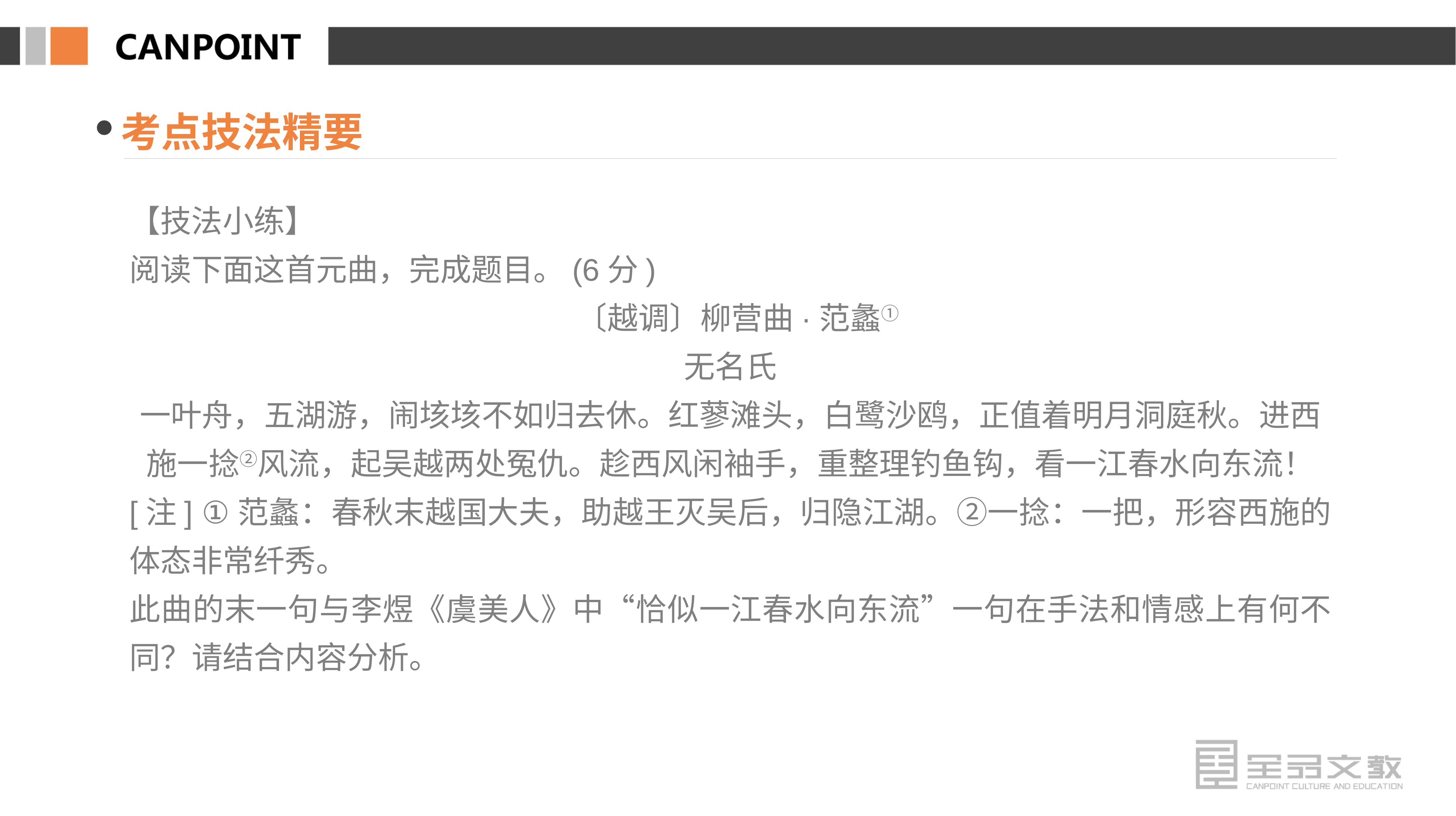

考点技法精要

【技法小练】
阅读下面这首元曲，完成题目。(6分)
 〔越调〕柳营曲·范蠡①
无名氏
一叶舟，五湖游，闹垓垓不如归去休。红蓼滩头，白鹭沙鸥，正值着明月洞庭秋。进西施一捻②风流，起吴越两处冤仇。趁西风闲袖手，重整理钓鱼钩，看一江春水向东流！
[注] ①范蠡：春秋末越国大夫，助越王灭吴后，归隐江湖。②一捻：一把，形容西施的体态非常纤秀。
此曲的末一句与李煜《虞美人》中“恰似一江春水向东流”一句在手法和情感上有何不同？请结合内容分析。